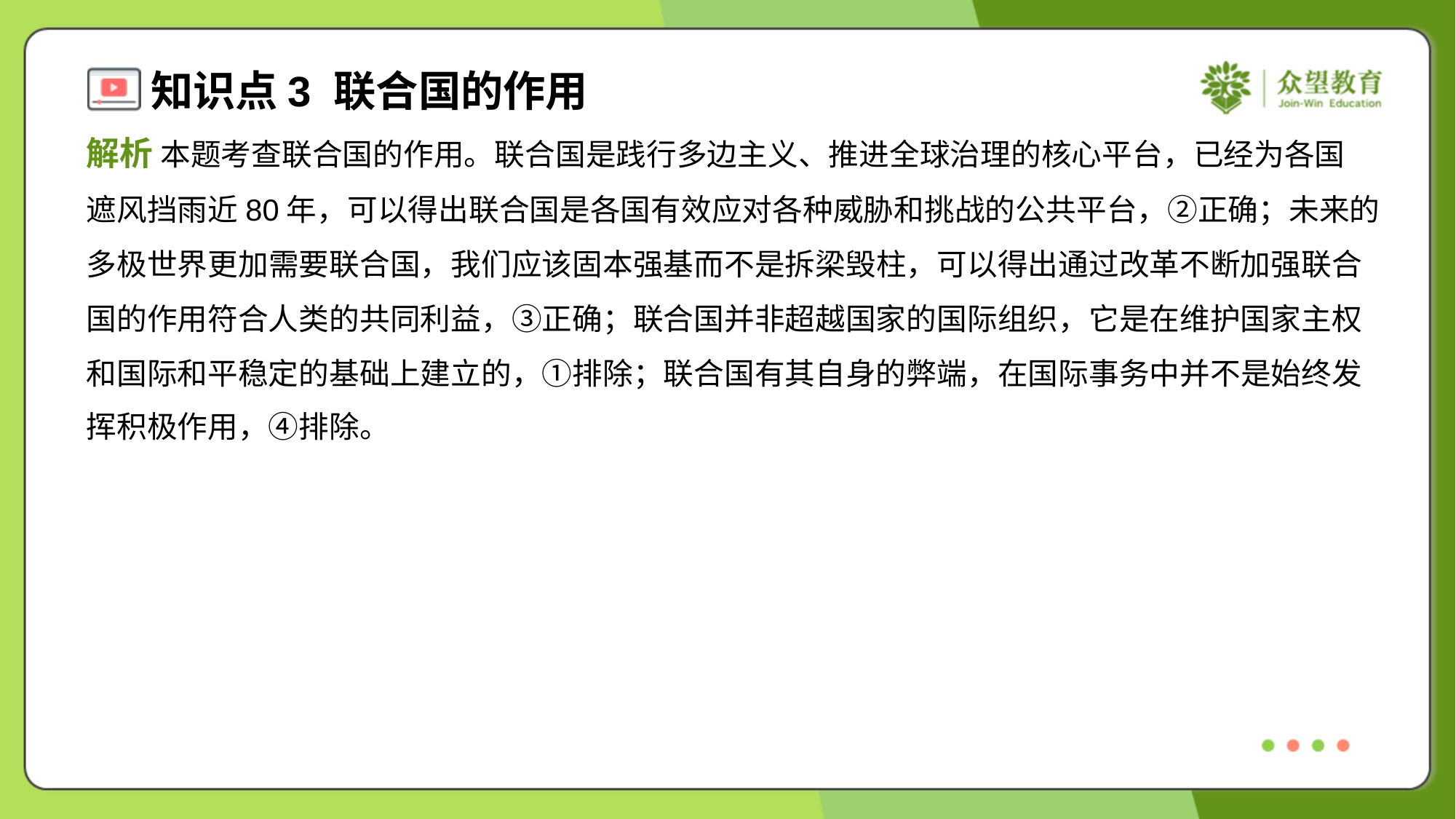

解析 本题考查联合国的作用。联合国是践行多边主义、推进全球治理的核心平台，已经为各国
遮风挡雨近80年，可以得出联合国是各国有效应对各种威胁和挑战的公共平台，②正确；未来的
多极世界更加需要联合国，我们应该固本强基而不是拆梁毁柱，可以得出通过改革不断加强联合
国的作用符合人类的共同利益，③正确；联合国并非超越国家的国际组织，它是在维护国家主权
和国际和平稳定的基础上建立的，①排除；联合国有其自身的弊端，在国际事务中并不是始终发
挥积极作用，④排除。